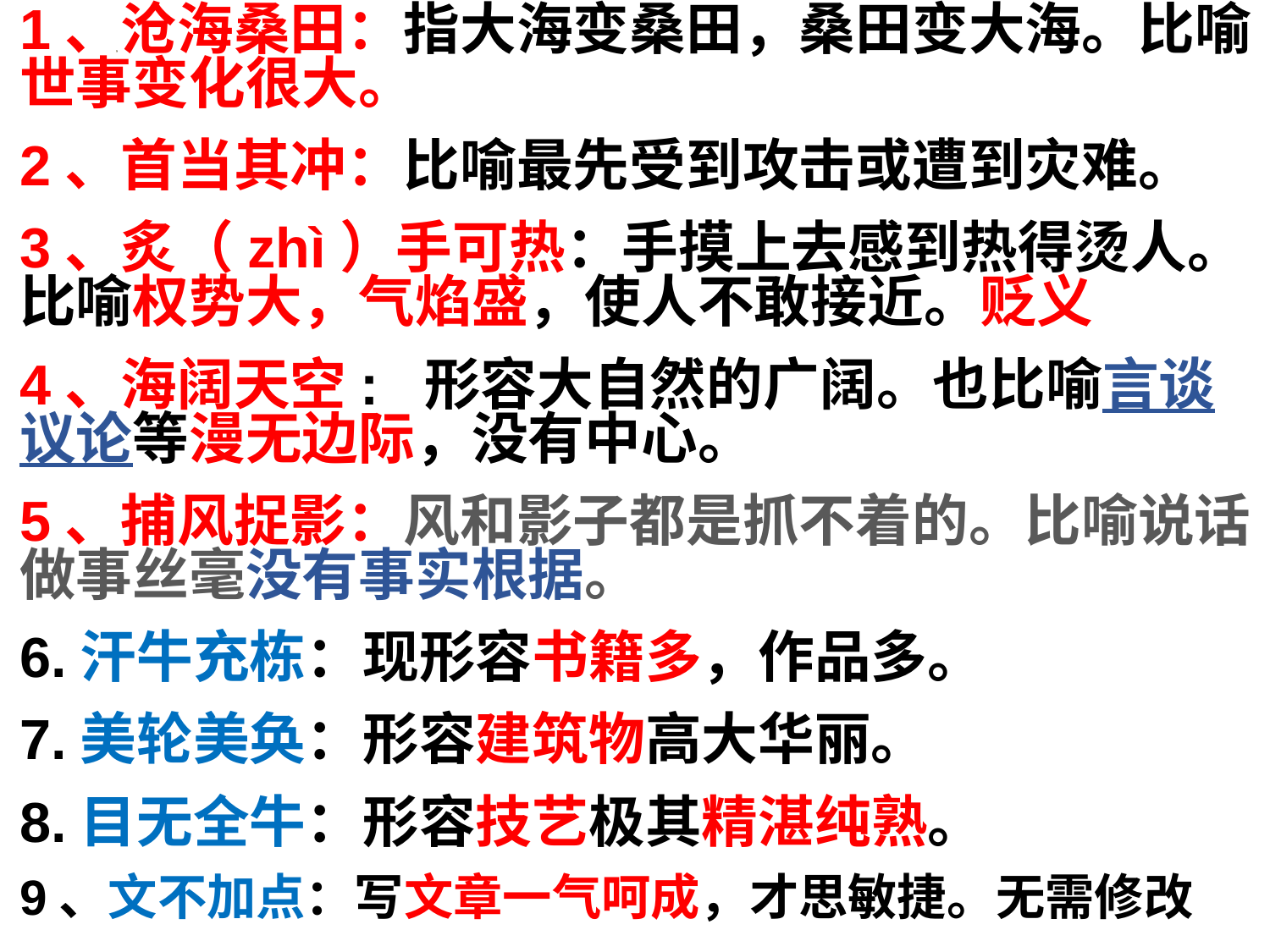

1、沧海桑田：指大海变桑田，桑田变大海。比喻世事变化很大。
2、首当其冲：比喻最先受到攻击或遭到灾难。
3、炙（zhì）手可热：手摸上去感到热得烫人。比喻权势大，气焰盛，使人不敢接近。贬义
4、海阔天空:  形容大自然的广阔。也比喻言谈议论等漫无边际，没有中心。
5、捕风捉影：风和影子都是抓不着的。比喻说话做事丝毫没有事实根据。
6.汗牛充栋：现形容书籍多，作品多。
7.美轮美奂：形容建筑物高大华丽。
8.目无全牛：形容技艺极其精湛纯熟。
9、文不加点：写文章一气呵成，才思敏捷。无需修改

#